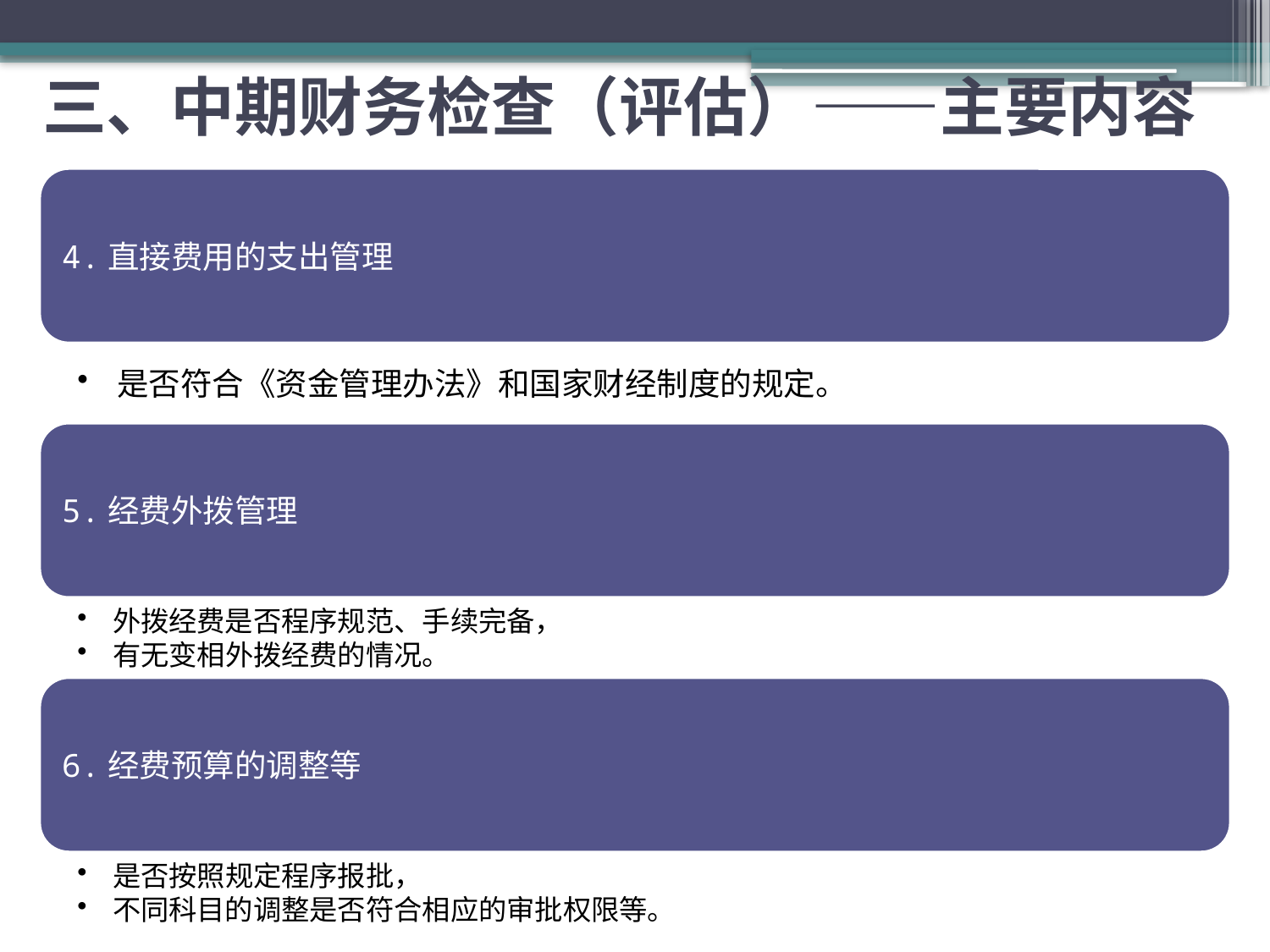

# 三、中期财务检查（评估）——主要内容
4.直接费用的支出管理
是否符合《资金管理办法》和国家财经制度的规定。
5.经费外拨管理
外拨经费是否程序规范、手续完备，
6.经费预算的调整等
是否按照规定程序报批，
有无变相外拨经费的情况。
不同科目的调整是否符合相应的审批权限等。